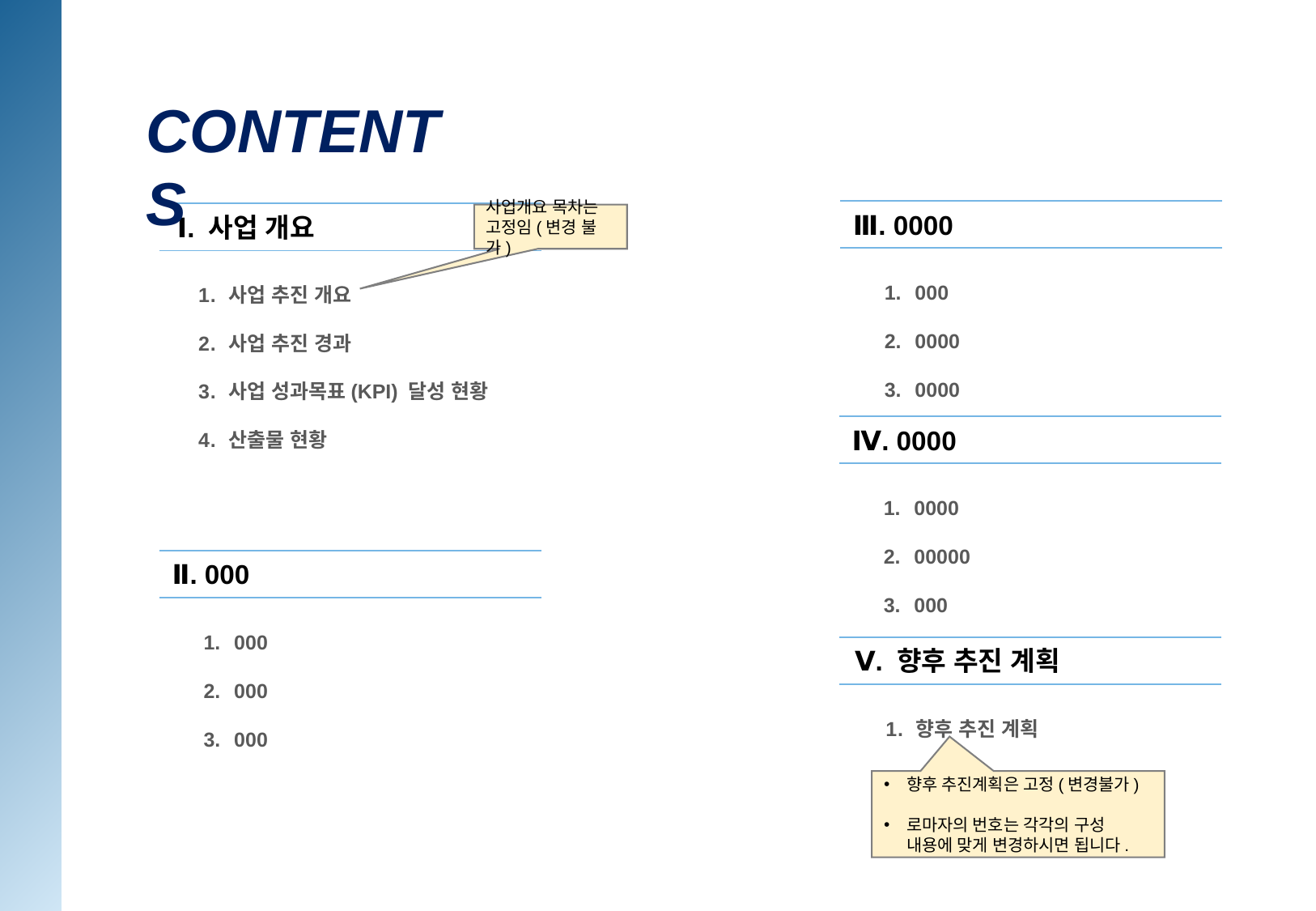

CONTENTS
Ⅲ. 0000
Ⅰ. 사업 개요
사업개요 목차는
고정임(변경 불가)
000
0000
0000
사업 추진 개요
사업 추진 경과
사업 성과목표(KPI) 달성 현황
산출물 현황
Ⅳ. 0000
0000
00000
000
Ⅱ. 000
000
000
000
Ⅴ. 향후 추진 계획
향후 추진 계획
향후 추진계획은 고정(변경불가)

로마자의 번호는 각각의 구성 내용에 맞게 변경하시면 됩니다.